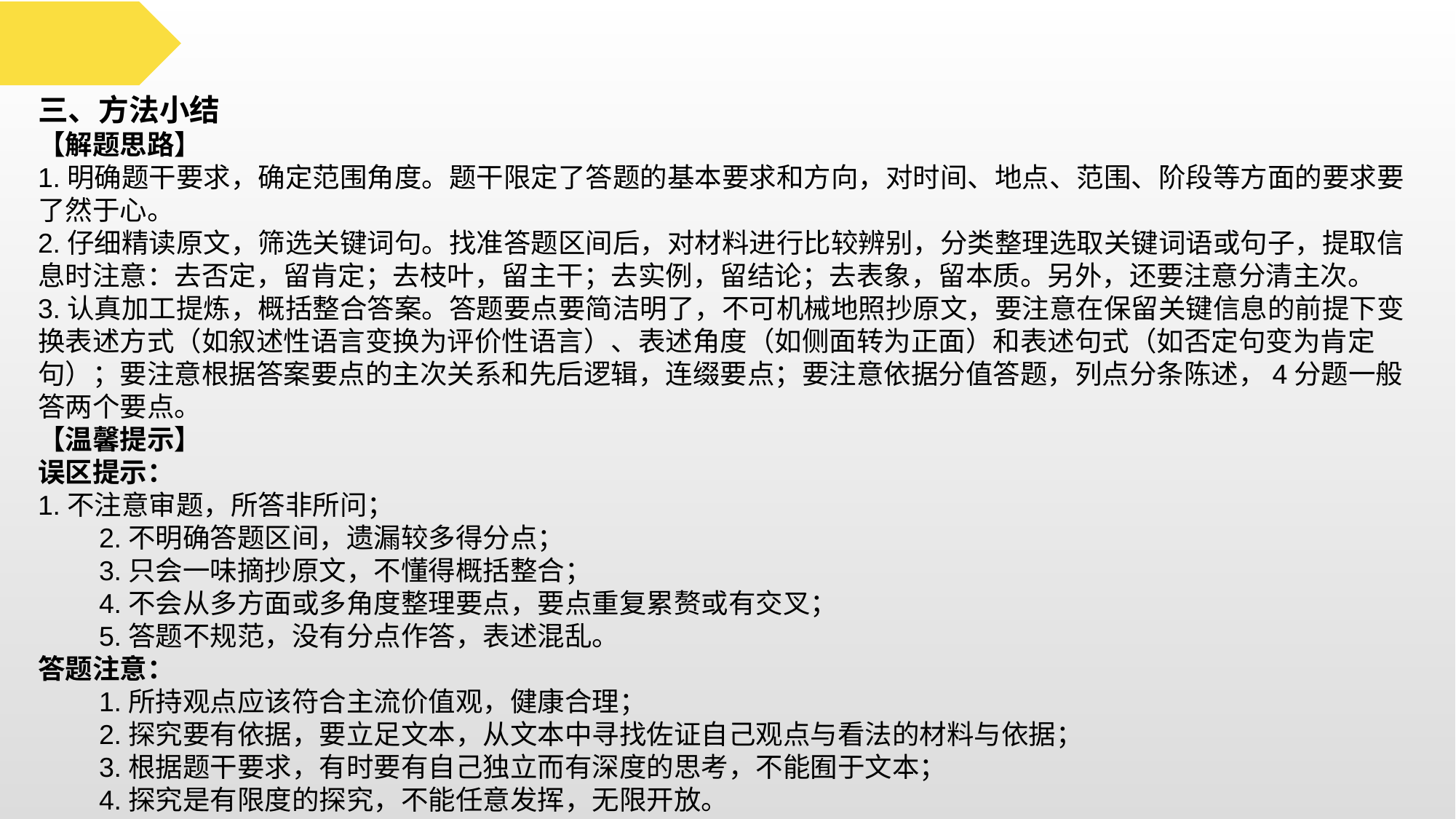

三、方法小结
【解题思路】
1.明确题干要求，确定范围角度。题干限定了答题的基本要求和方向，对时间、地点、范围、阶段等方面的要求要了然于心。
2.仔细精读原文，筛选关键词句。找准答题区间后，对材料进行比较辨别，分类整理选取关键词语或句子，提取信息时注意：去否定，留肯定；去枝叶，留主干；去实例，留结论；去表象，留本质。另外，还要注意分清主次。
3.认真加工提炼，概括整合答案。答题要点要简洁明了，不可机械地照抄原文，要注意在保留关键信息的前提下变换表述方式（如叙述性语言变换为评价性语言）、表述角度（如侧面转为正面）和表述句式（如否定句变为肯定句）；要注意根据答案要点的主次关系和先后逻辑，连缀要点；要注意依据分值答题，列点分条陈述，4分题一般答两个要点。
【温馨提示】
误区提示：
1.不注意审题，所答非所问；
　　2.不明确答题区间，遗漏较多得分点；
　　3.只会一味摘抄原文，不懂得概括整合；
　　4.不会从多方面或多角度整理要点，要点重复累赘或有交叉；
　　5.答题不规范，没有分点作答，表述混乱。
答题注意：
　　1.所持观点应该符合主流价值观，健康合理；
　　2.探究要有依据，要立足文本，从文本中寻找佐证自己观点与看法的材料与依据；
　　3.根据题干要求，有时要有自己独立而有深度的思考，不能囿于文本；
　　4.探究是有限度的探究，不能任意发挥，无限开放。